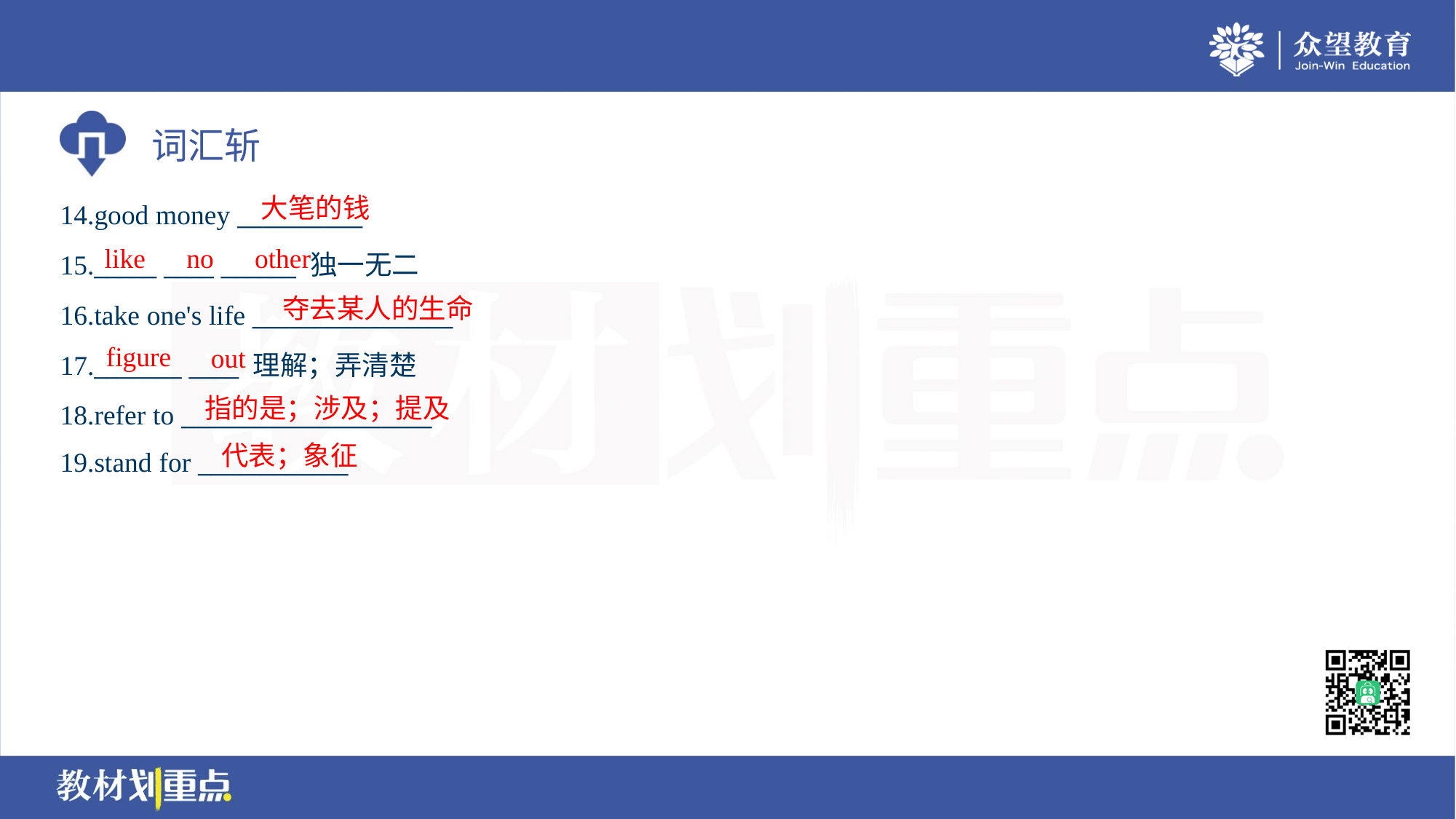

大笔的钱
14.good money __________
15._____ ____ ______ 独一无二
16.take one's life ________________
17._______ ____ 理解；弄清楚
18.refer to ____________________
19.stand for ____________
like
no
other
夺去某人的生命
figure
out
指的是；涉及；提及
代表；象征